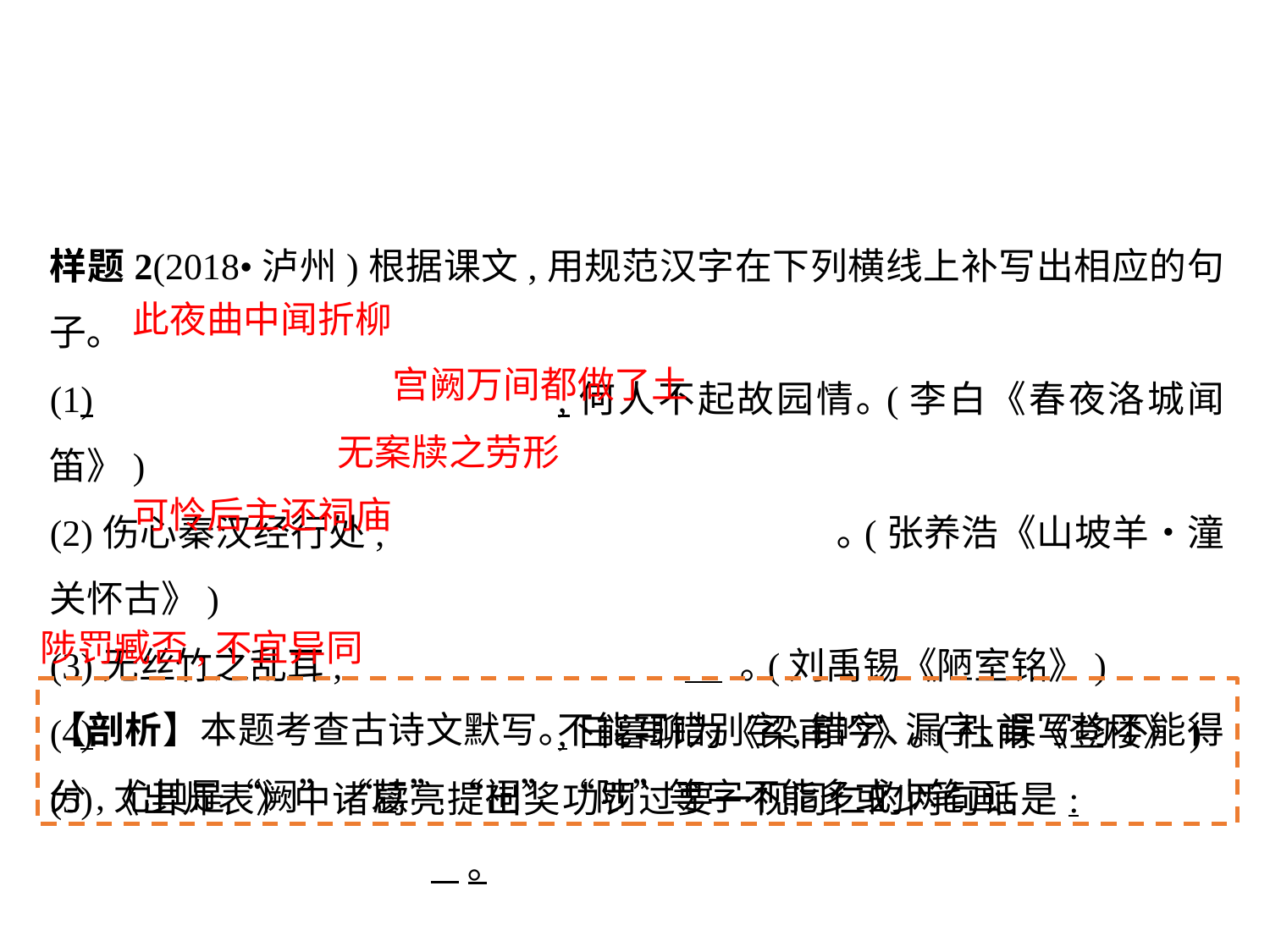

样题2(2018•泸州)根据课文,用规范汉字在下列横线上补写出相应的句子｡
(1)				,何人不起故园情｡(李白《春夜洛城闻笛》)
(2)伤心秦汉经行处,				 ｡(张养浩《山坡羊•潼关怀古》)
(3)无丝竹之乱耳,			     ｡(刘禹锡《陋室铭》)
(4)				,日暮聊为《梁甫吟》｡(杜甫《登楼》)
(5)《出师表》中诸葛亮提出奖功罚过要一视同仁的两句话是:					   ｡
此夜曲中闻折柳
宫阙万间都做了土
无案牍之劳形
可怜后主还祠庙
陟罚臧否,不宜异同
【剖析】本题考查古诗文默写｡不能写错别字,错字､漏字､误写均不能得分,尤其是“阙”“牍”“祠”“陟”等字不能多或少笔画｡